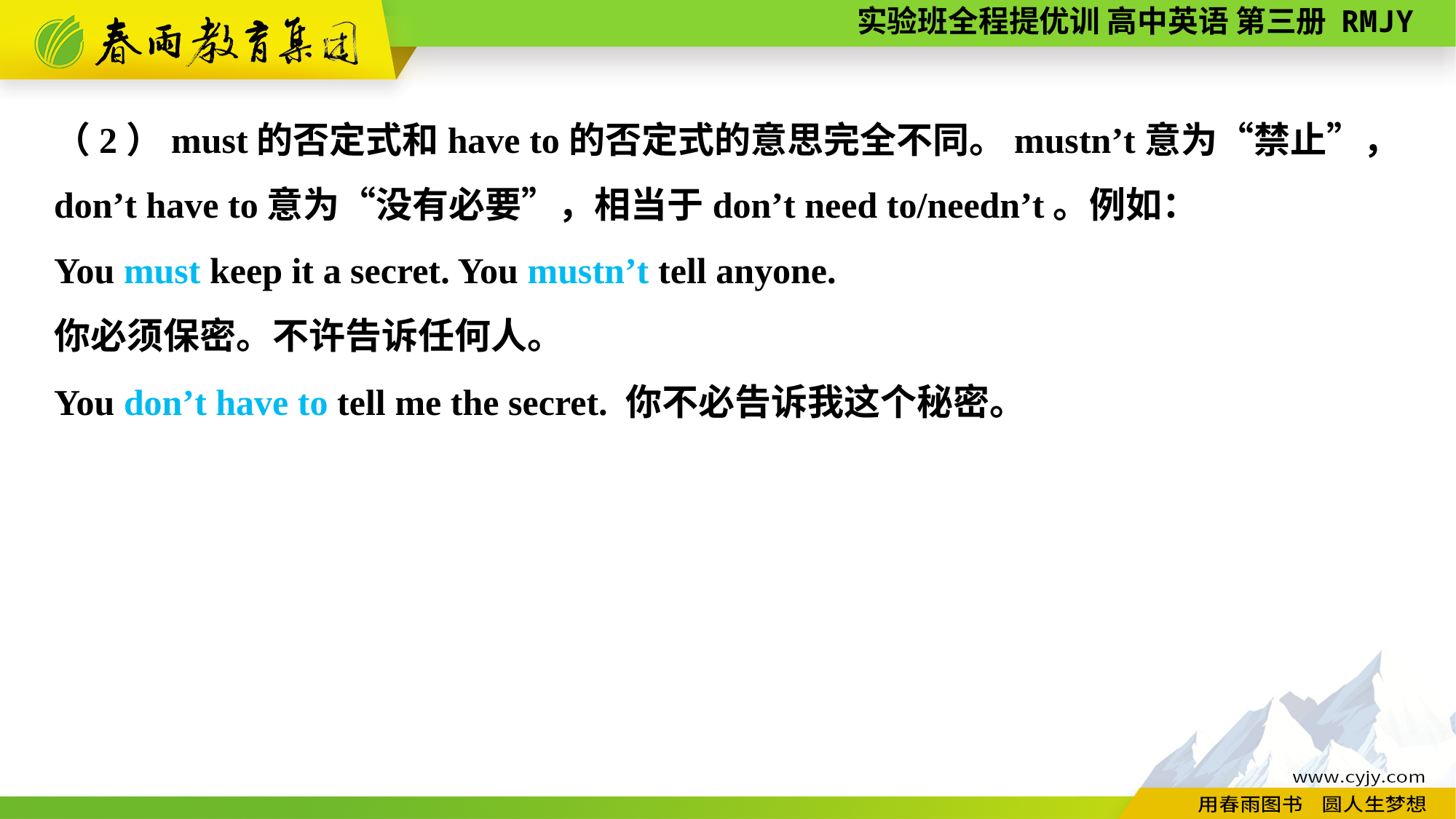

（2）must的否定式和have to的否定式的意思完全不同。mustn’t意为“禁止”，don’t have to意为“没有必要”，相当于don’t need to/needn’t。例如：
You must keep it a secret. You mustn’t tell anyone.
你必须保密。不许告诉任何人。
You don’t have to tell me the secret. 你不必告诉我这个秘密。